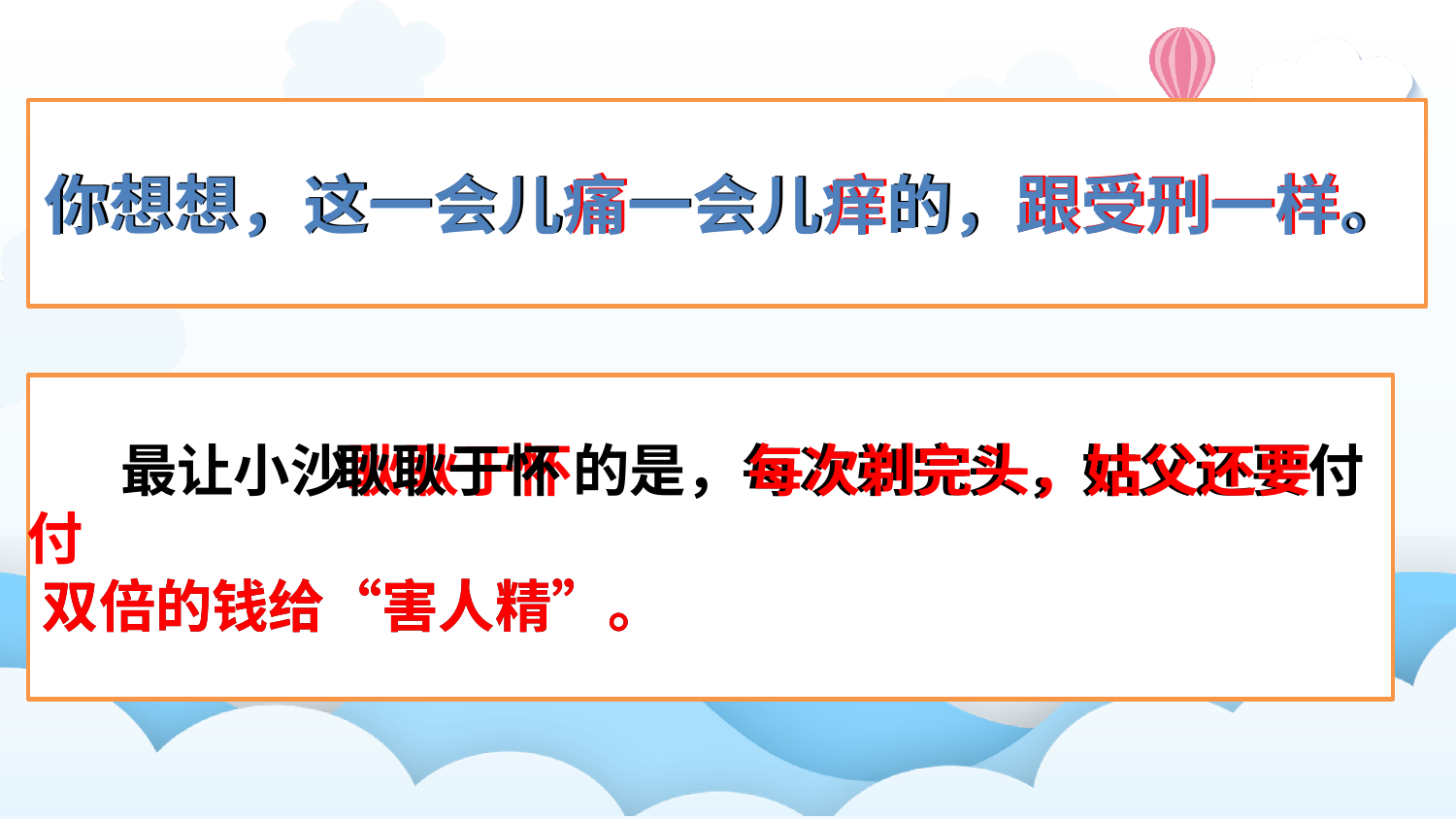

你想想，这一会儿痛一会儿痒的，跟受刑一样。
你想想，这一会儿痛一会儿痒的，跟受刑一样。
耿耿于怀
     最让小沙耿耿于怀的是，每次剃完头，姑父还要付

双倍的钱给“害人精”。
                                                       每次剃完头，姑父还要付

双倍的钱给“害人精”。